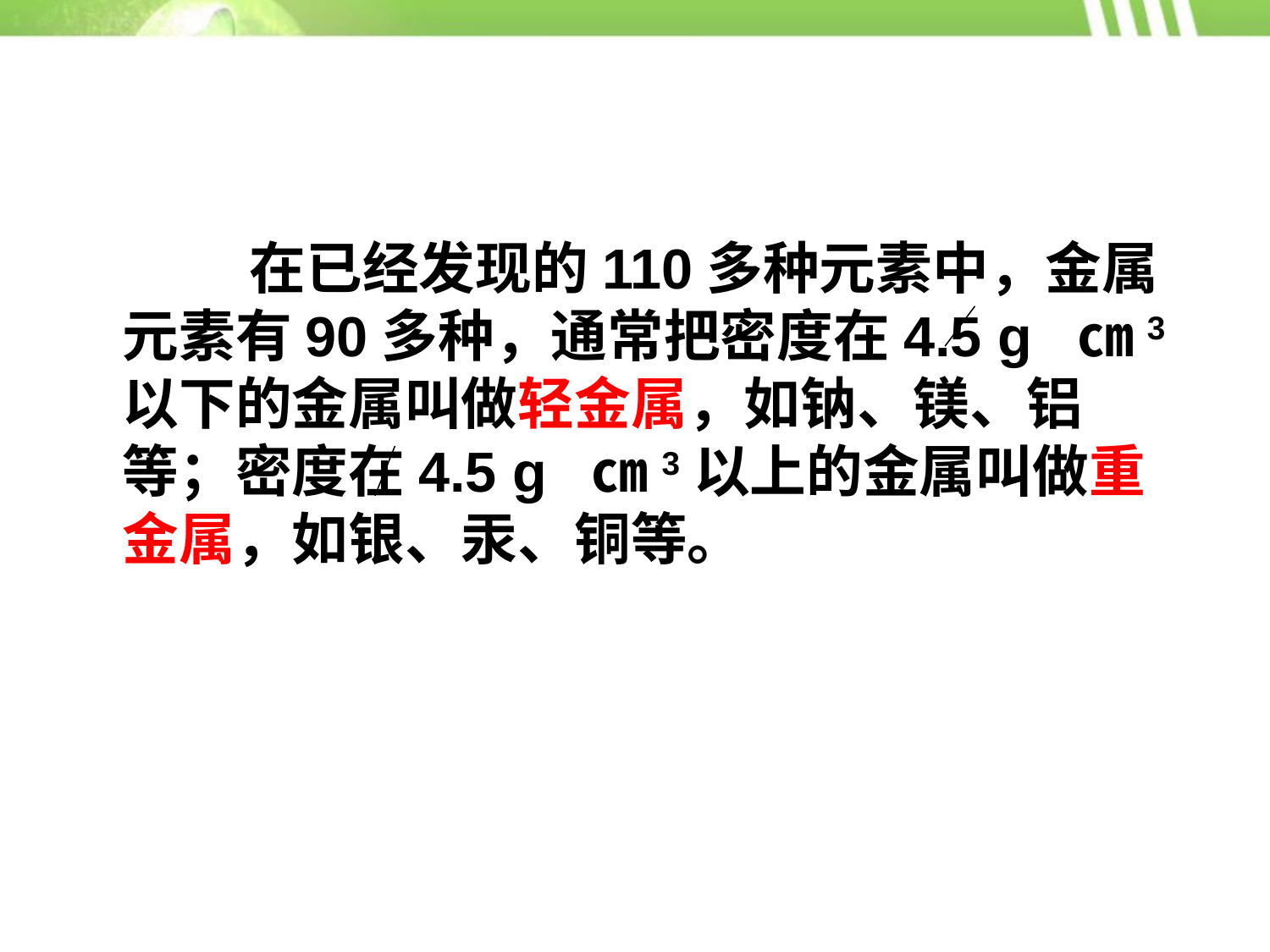

在已经发现的110多种元素中，金属元素有90多种，通常把密度在4.5 g  ㎝3以下的金属叫做轻金属，如钠、镁、铝等；密度在4.5 g  ㎝3以上的金属叫做重金属，如银、汞、铜等。